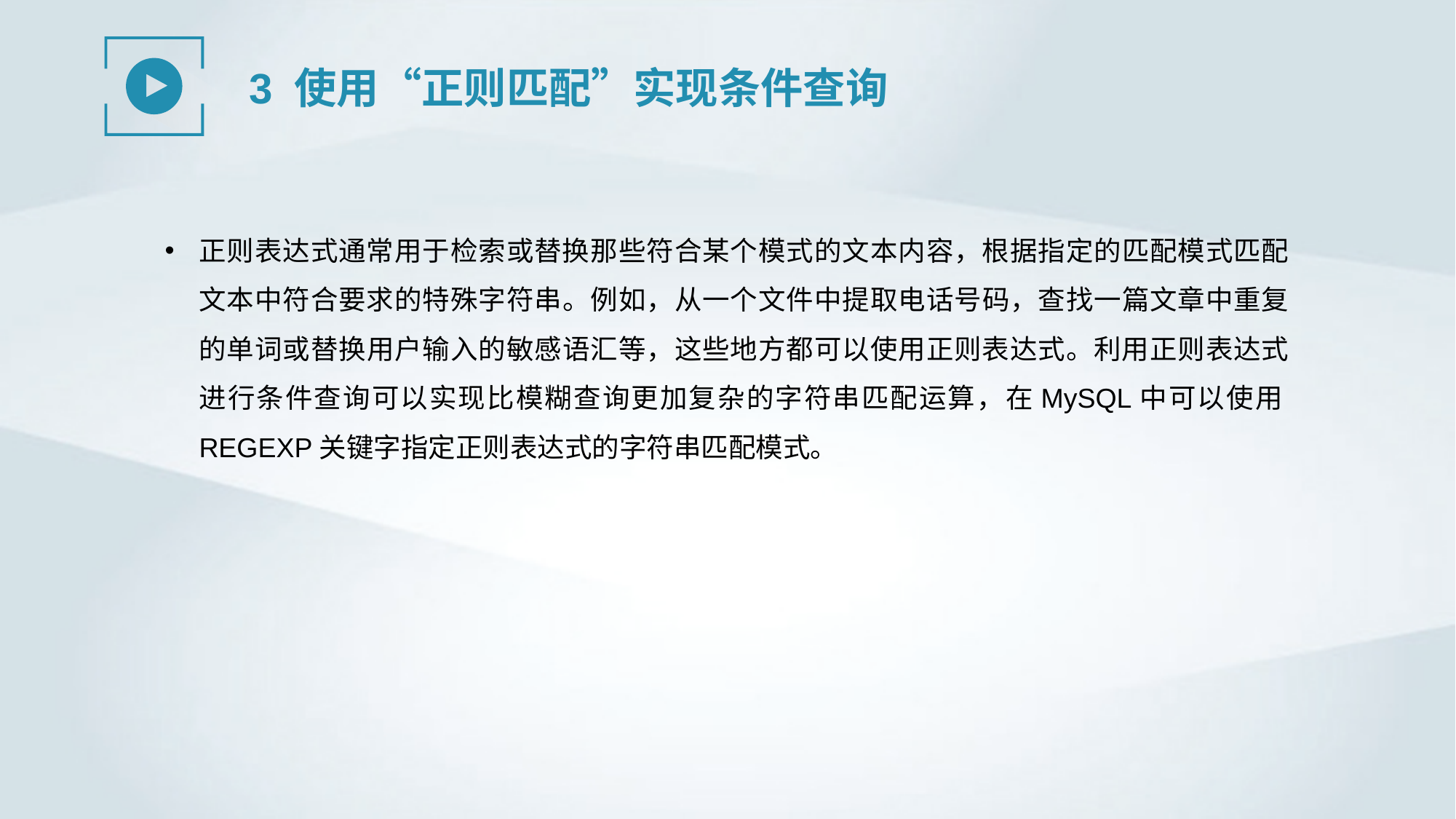

3 使用“正则匹配”实现条件查询
正则表达式通常用于检索或替换那些符合某个模式的文本内容，根据指定的匹配模式匹配文本中符合要求的特殊字符串。例如，从一个文件中提取电话号码，查找一篇文章中重复的单词或替换用户输入的敏感语汇等，这些地方都可以使用正则表达式。利用正则表达式进行条件查询可以实现比模糊查询更加复杂的字符串匹配运算，在MySQL中可以使用REGEXP关键字指定正则表达式的字符串匹配模式。